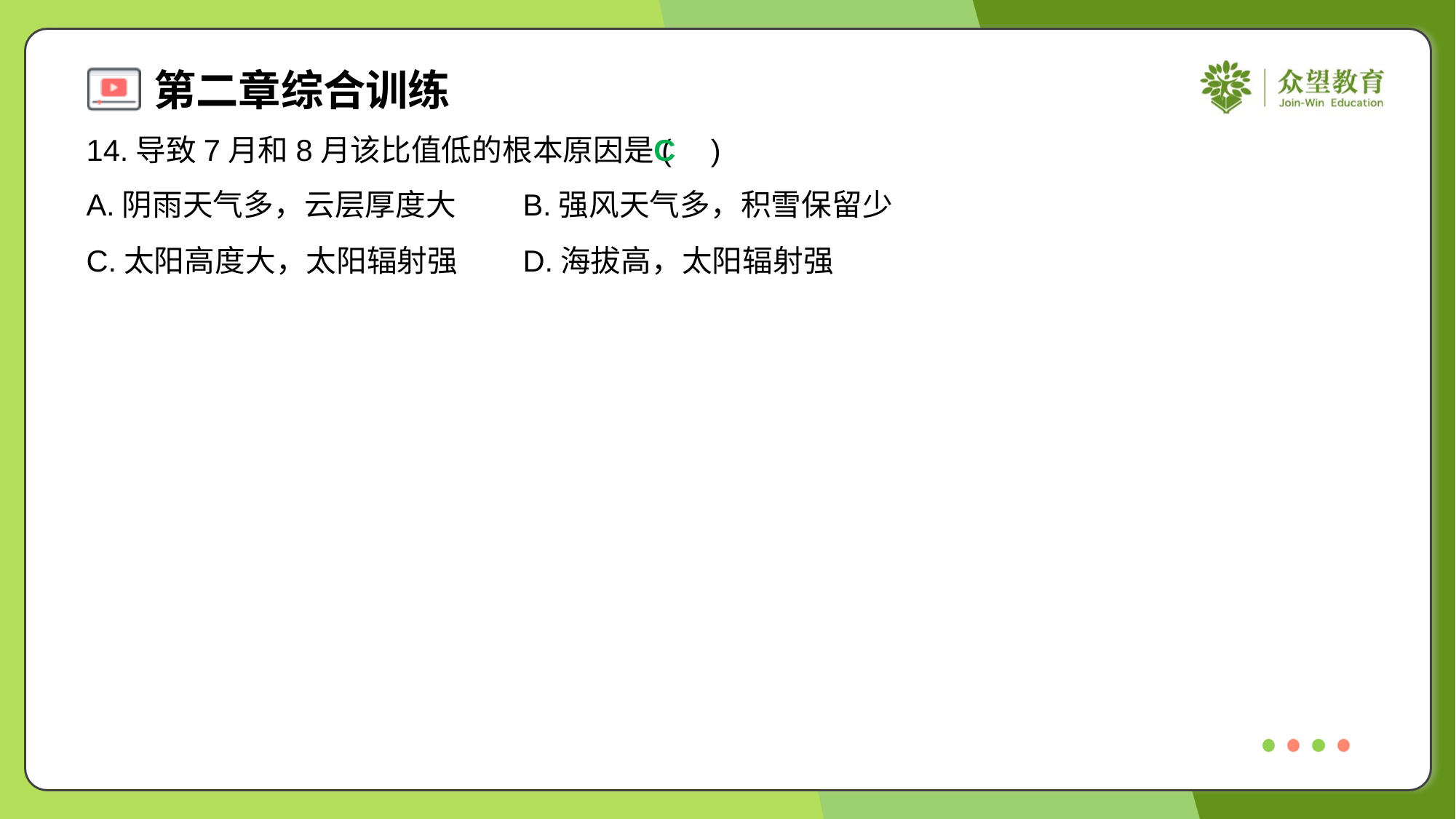

14.导致7月和8月该比值低的根本原因是(     )
C
A.阴雨天气多，云层厚度大	B.强风天气多，积雪保留少
C.太阳高度大，太阳辐射强	D.海拔高，太阳辐射强